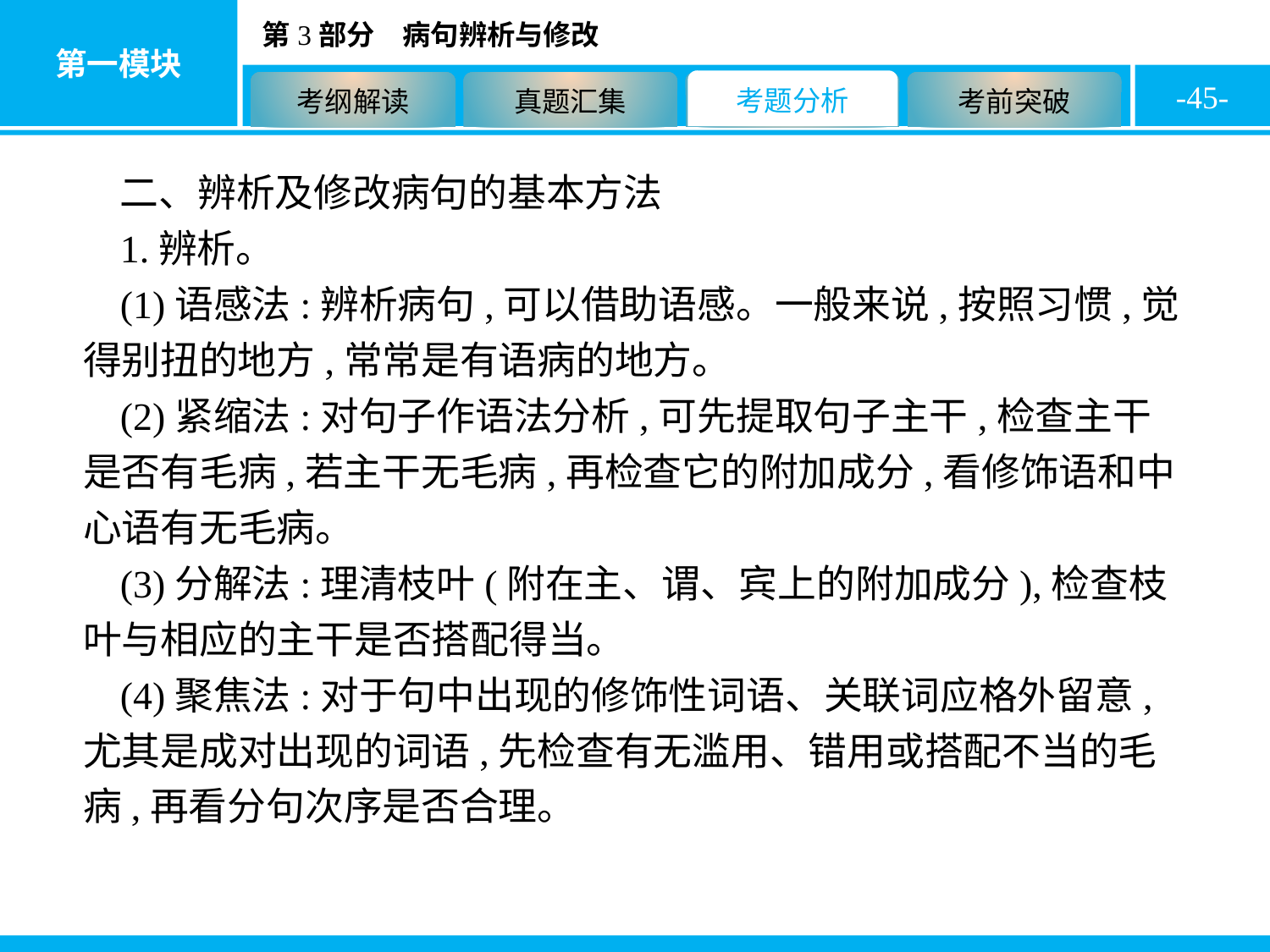

-45-
二、辨析及修改病句的基本方法
1.辨析。
(1)语感法:辨析病句,可以借助语感。一般来说,按照习惯,觉得别扭的地方,常常是有语病的地方。
(2)紧缩法:对句子作语法分析,可先提取句子主干,检查主干是否有毛病,若主干无毛病,再检查它的附加成分,看修饰语和中心语有无毛病。
(3)分解法:理清枝叶(附在主、谓、宾上的附加成分),检查枝叶与相应的主干是否搭配得当。
(4)聚焦法:对于句中出现的修饰性词语、关联词应格外留意,尤其是成对出现的词语,先检查有无滥用、错用或搭配不当的毛病,再看分句次序是否合理。